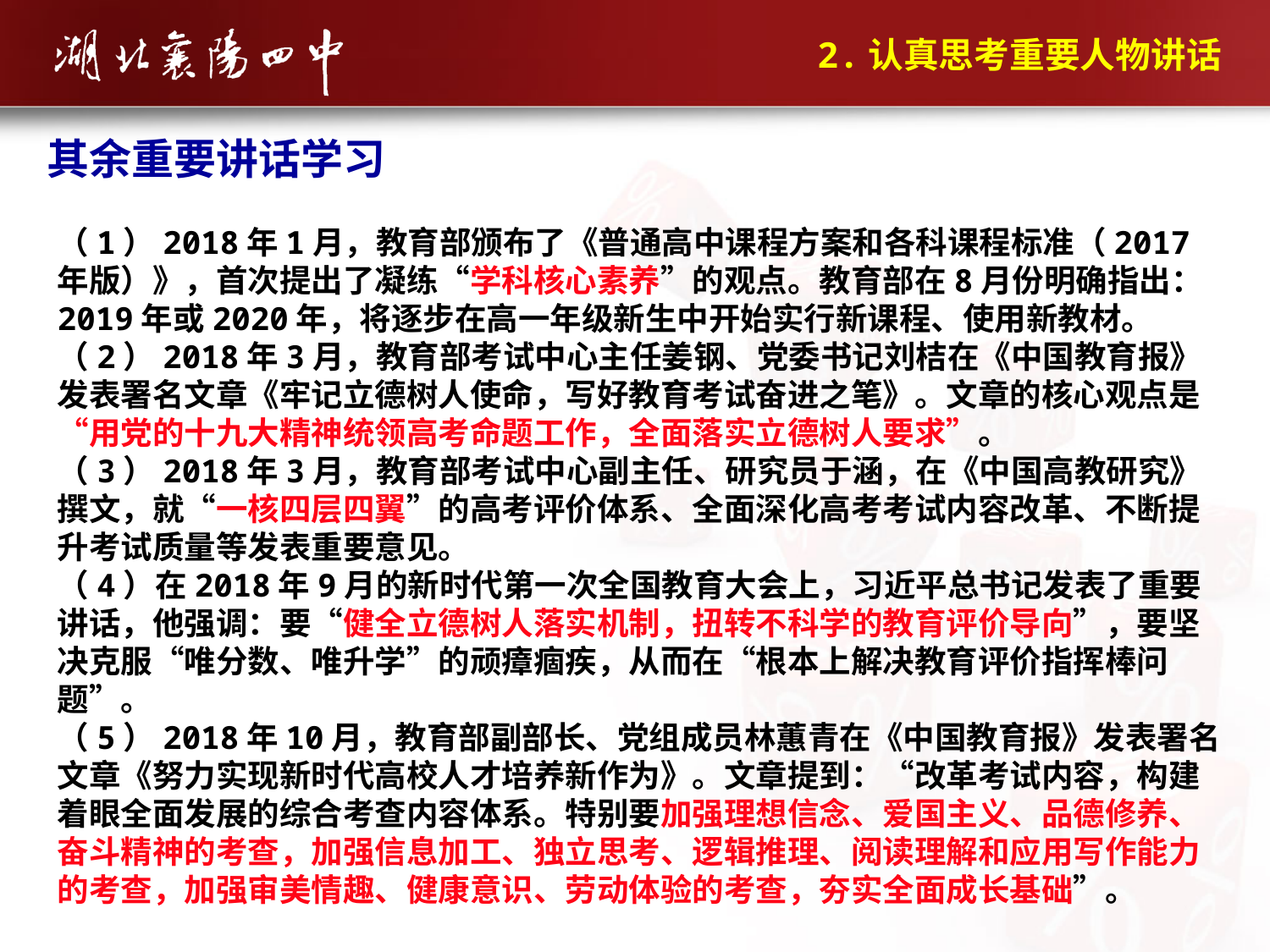

2.认真思考重要人物讲话
其余重要讲话学习
（1）2018年1月，教育部颁布了《普通高中课程方案和各科课程标准（2017年版）》，首次提出了凝练“学科核心素养”的观点。教育部在8月份明确指出：2019年或2020年，将逐步在高一年级新生中开始实行新课程、使用新教材。
（2）2018年3月，教育部考试中心主任姜钢、党委书记刘桔在《中国教育报》发表署名文章《牢记立德树人使命，写好教育考试奋进之笔》。文章的核心观点是“用党的十九大精神统领高考命题工作，全面落实立德树人要求”。
（3）2018年3月，教育部考试中心副主任、研究员于涵，在《中国高教研究》撰文，就“一核四层四翼”的高考评价体系、全面深化高考考试内容改革、不断提升考试质量等发表重要意见。
（4）在2018年9月的新时代第一次全国教育大会上，习近平总书记发表了重要讲话，他强调：要“健全立德树人落实机制，扭转不科学的教育评价导向”，要坚决克服“唯分数、唯升学”的顽瘴痼疾，从而在“根本上解决教育评价指挥棒问题”。
（5）2018年10月，教育部副部长、党组成员林蕙青在《中国教育报》发表署名文章《努力实现新时代高校人才培养新作为》。文章提到：“改革考试内容，构建着眼全面发展的综合考查内容体系。特别要加强理想信念、爱国主义、品德修养、奋斗精神的考查，加强信息加工、独立思考、逻辑推理、阅读理解和应用写作能力的考查，加强审美情趣、健康意识、劳动体验的考查，夯实全面成长基础”。